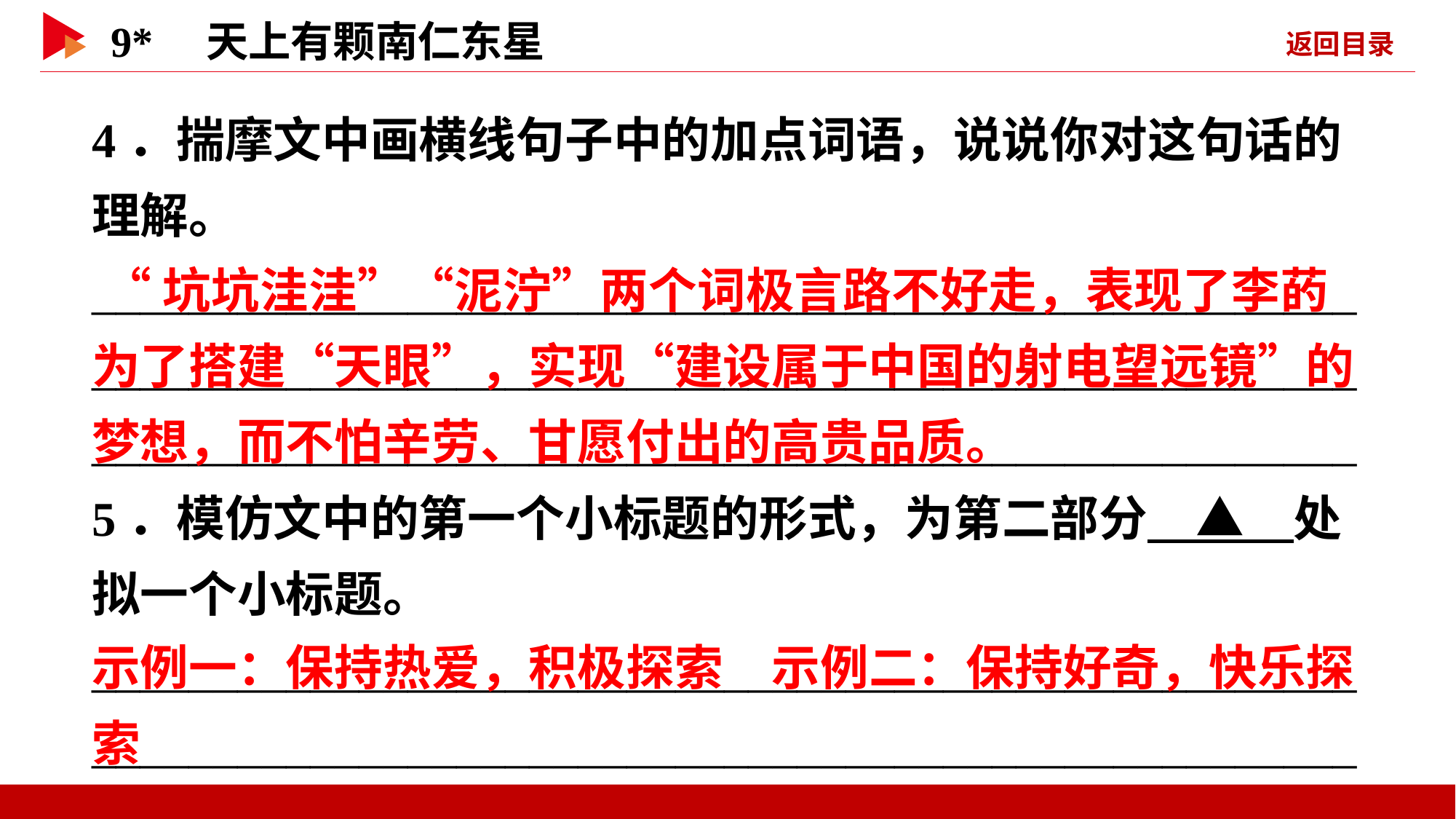

4．揣摩文中画横线句子中的加点词语，说说你对这句话的理解。
____________________________________________________________________________________________________________________________________________________________
5．模仿文中的第一个小标题的形式，为第二部分　▲　处拟一个小标题。
________________________________________________________________________________________________________
 “坑坑洼洼”“泥泞”两个词极言路不好走，表现了李菂为了搭建“天眼”，实现“建设属于中国的射电望远镜”的梦想，而不怕辛劳、甘愿付出的高贵品质。
示例一：保持热爱，积极探索　示例二：保持好奇，快乐探索